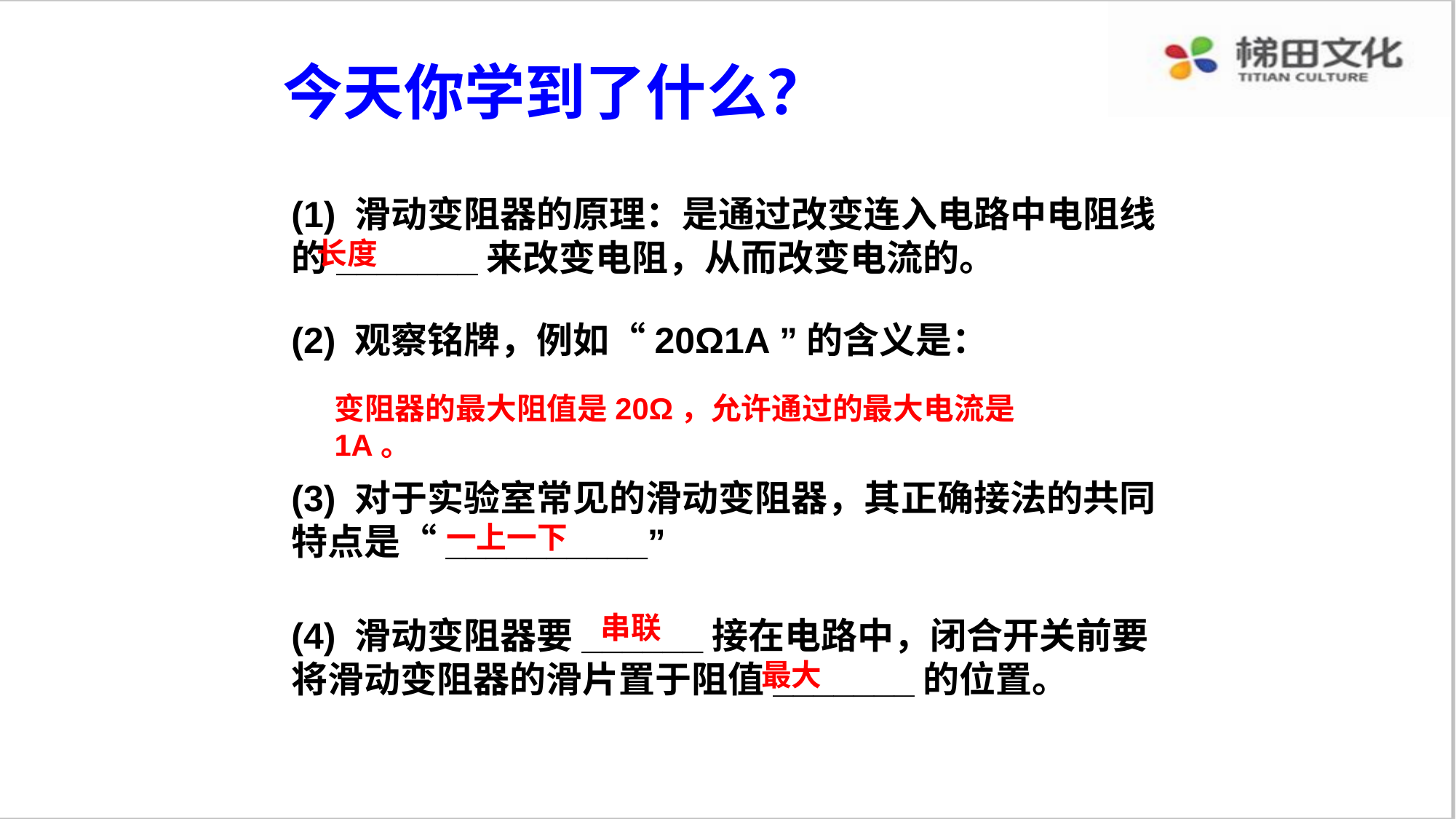

今天你学到了什么？
(1) 滑动变阻器的原理：是通过改变连入电路中电阻线的_______来改变电阻，从而改变电流的。
长度
(2) 观察铭牌，例如“20Ω1A ”的含义是：
变阻器的最大阻值是20Ω，允许通过的最大电流是1A。
(3) 对于实验室常见的滑动变阻器，其正确接法的共同特点是“__________”
一上一下
串联
(4) 滑动变阻器要______接在电路中，闭合开关前要将滑动变阻器的滑片置于阻值_______的位置。
最大